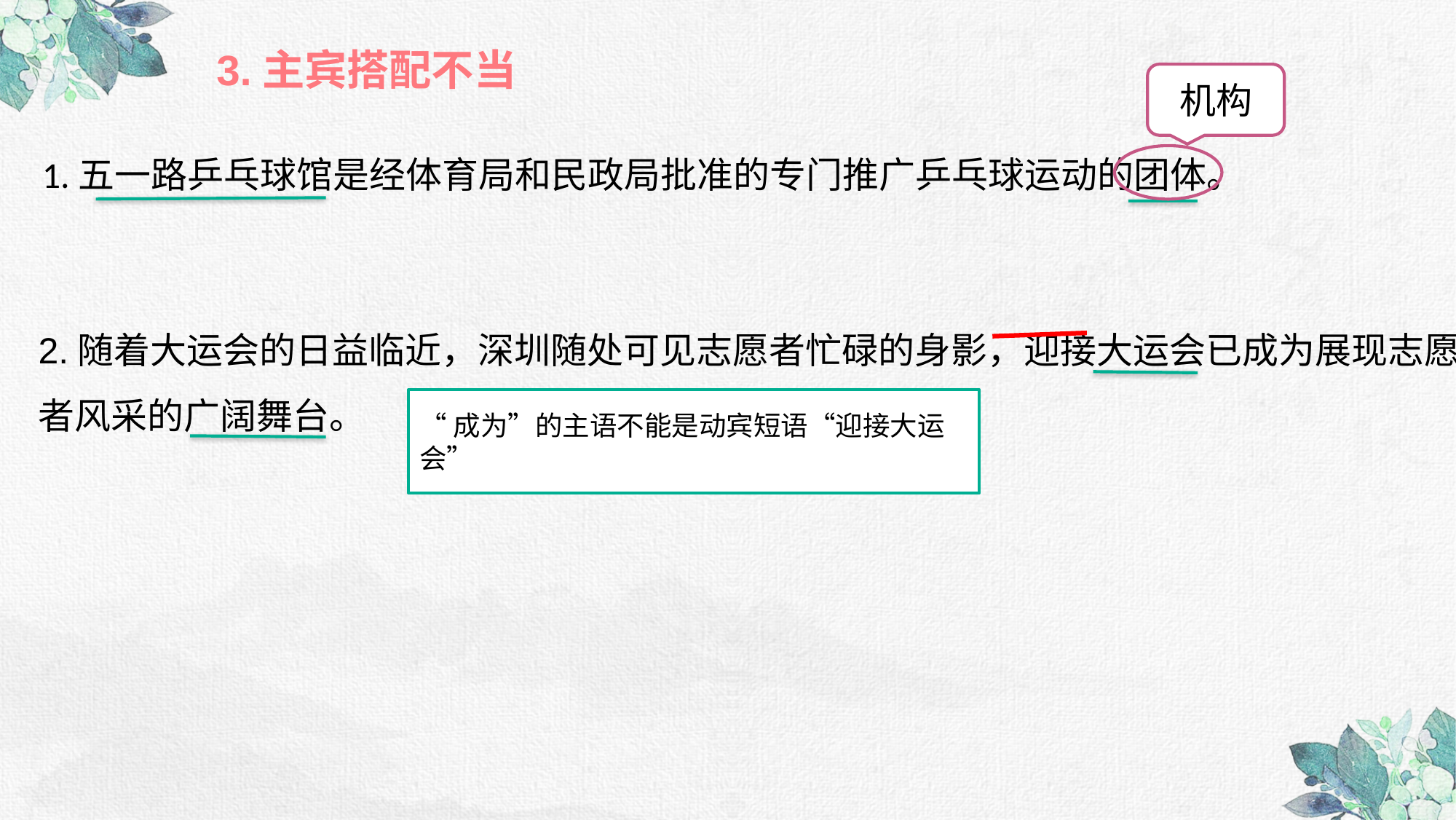

3.主宾搭配不当
机构

1.五一路乒乓球馆是经体育局和民政局批准的专门推广乒乓球运动的团体。
2.随着大运会的日益临近，深圳随处可见志愿者忙碌的身影，迎接大运会已成为展现志愿者风采的广阔舞台。

“成为”的主语不能是动宾短语“迎接大运会”